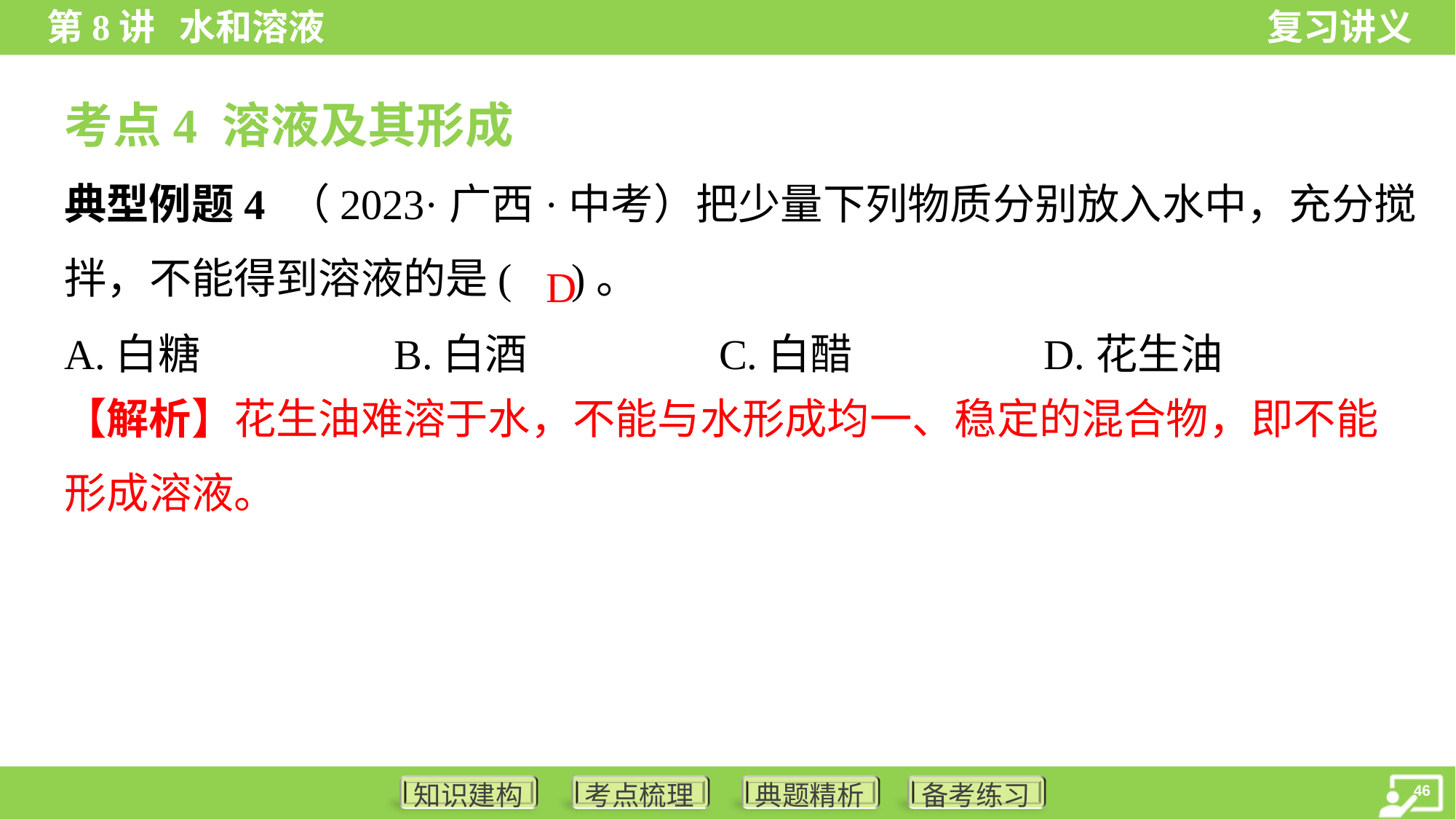

考点4 溶液及其形成
典型例题4 （2023·广西·中考）把少量下列物质分别放入水中，充分搅
拌，不能得到溶液的是(     )。
D
A.白糖	B.白酒	C.白醋	D.花生油
【解析】花生油难溶于水，不能与水形成均一、稳定的混合物，即不能
形成溶液。